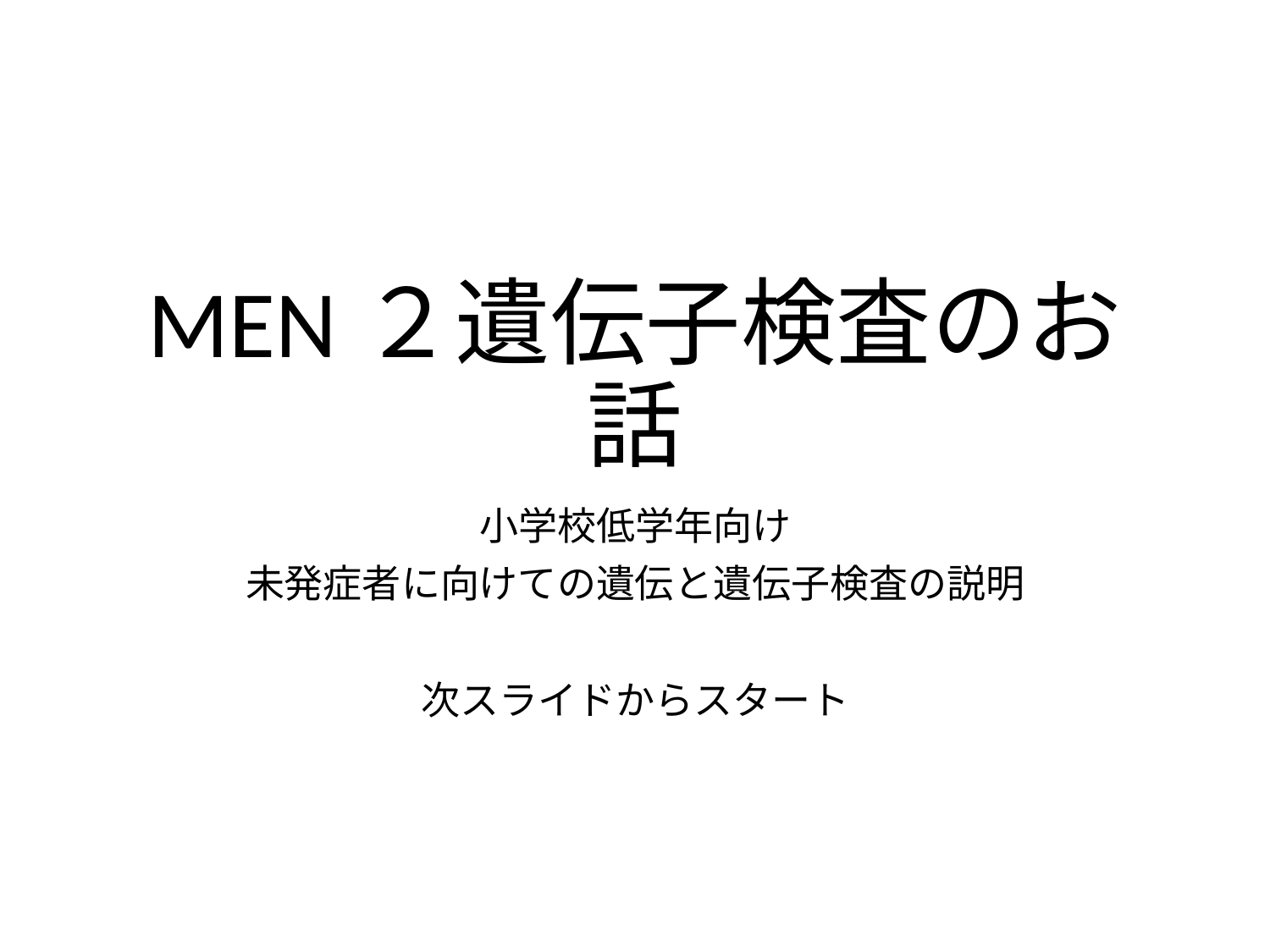

# MEN２遺伝子検査のお話
小学校低学年向け
未発症者に向けての遺伝と遺伝子検査の説明

次スライドからスタート